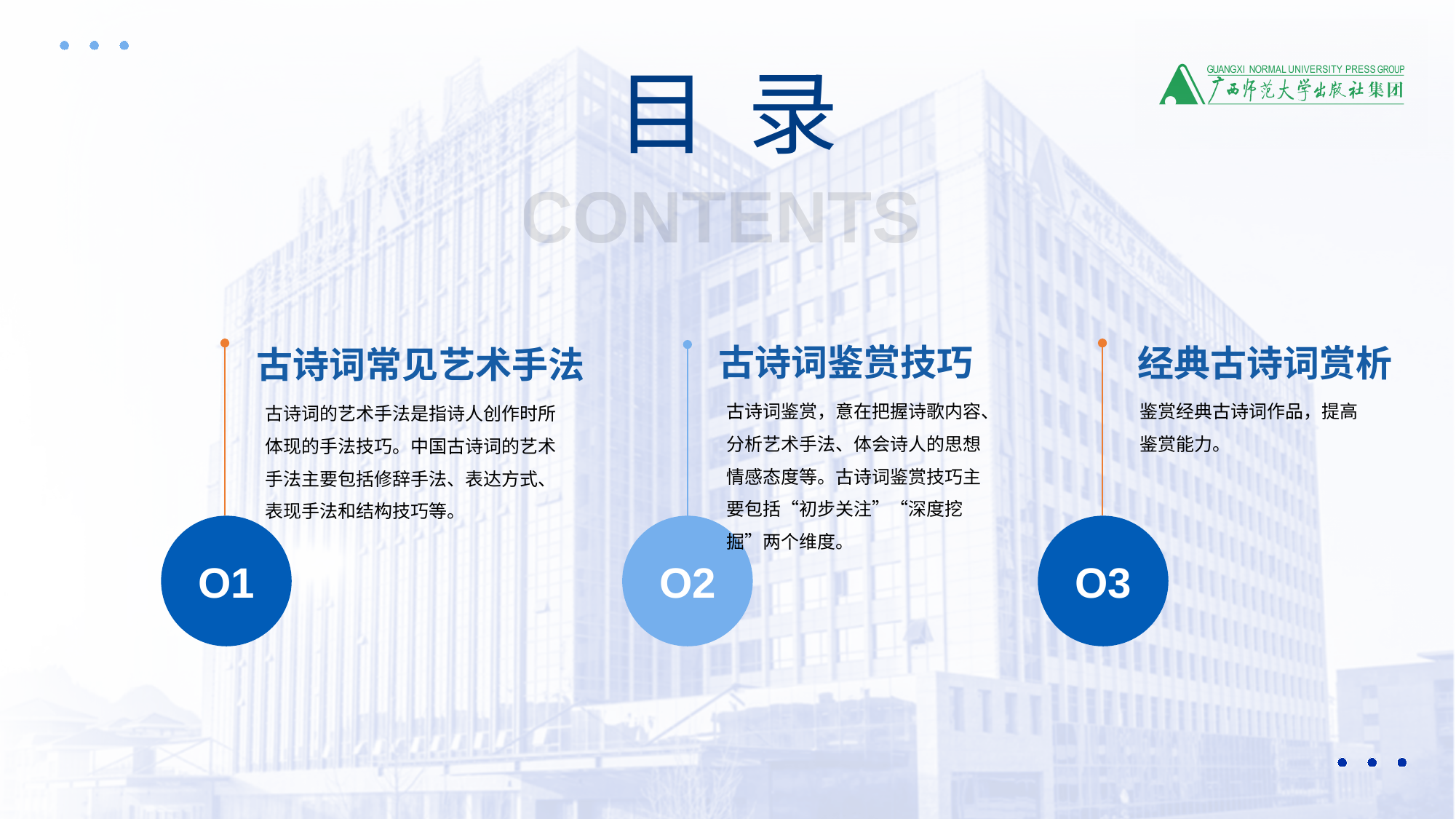

目  录
CONTENTS
古诗词鉴赏技巧
经典古诗词赏析
古诗词常见艺术手法
古诗词鉴赏，意在把握诗歌内容、分析艺术手法、体会诗人的思想情感态度等。古诗词鉴赏技巧主要包括“初步关注”“深度挖掘”两个维度。
鉴赏经典古诗词作品，提高鉴赏能力。
古诗词的艺术手法是指诗人创作时所体现的手法技巧。中国古诗词的艺术手法主要包括修辞手法、表达方式、表现手法和结构技巧等。

O1
O2
O3